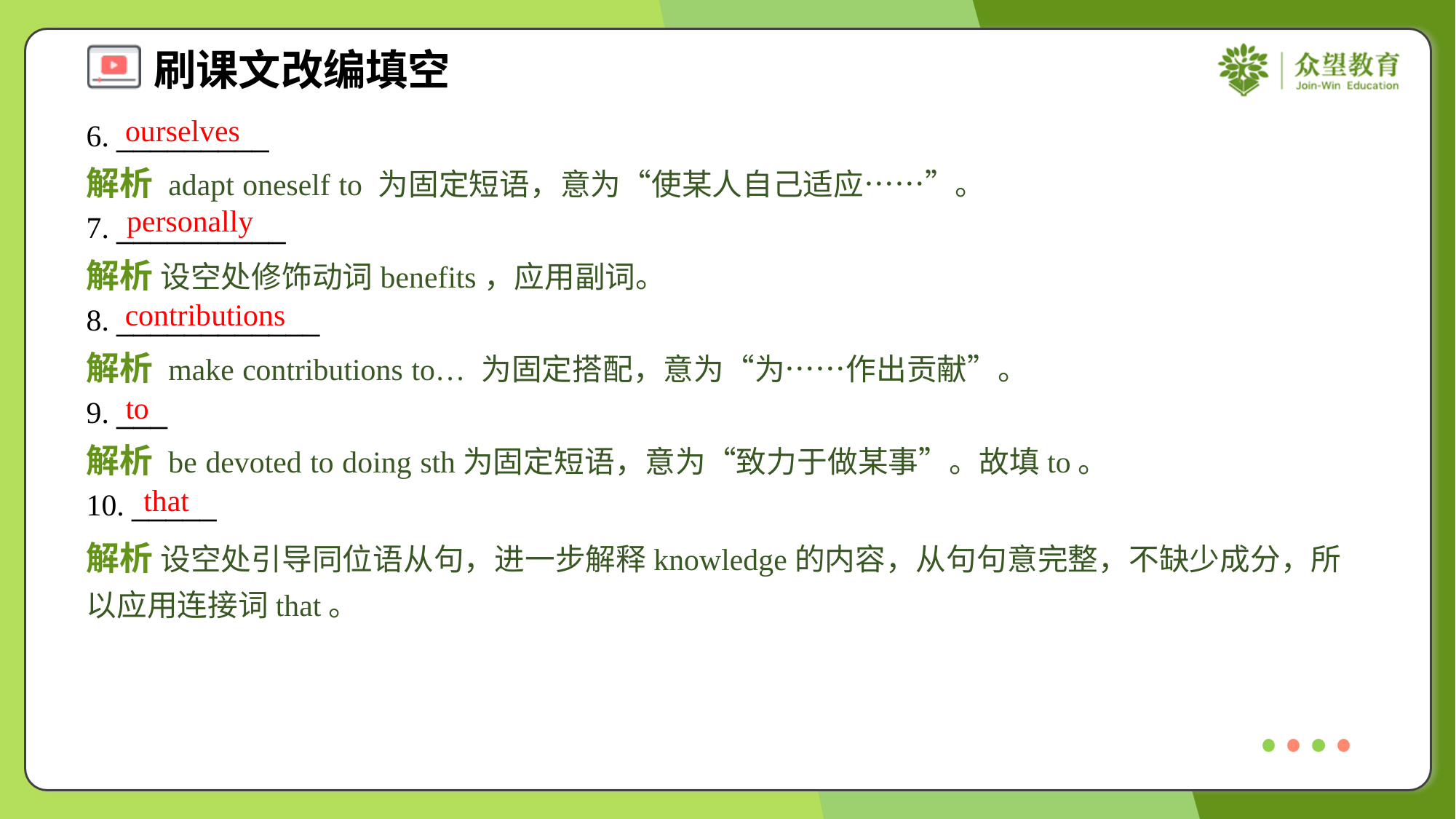

ourselves
6. _________
解析 adapt oneself to 为固定短语，意为“使某人自己适应……”。
personally
7. __________
解析 设空处修饰动词benefits，应用副词。
contributions
8. ____________
解析 make contributions to… 为固定搭配，意为“为……作出贡献”。
to
9. ___
解析 be devoted to doing sth为固定短语，意为“致力于做某事”。故填to。
that
10. _____
解析 设空处引导同位语从句，进一步解释knowledge的内容，从句句意完整，不缺少成分，所以应用连接词that。